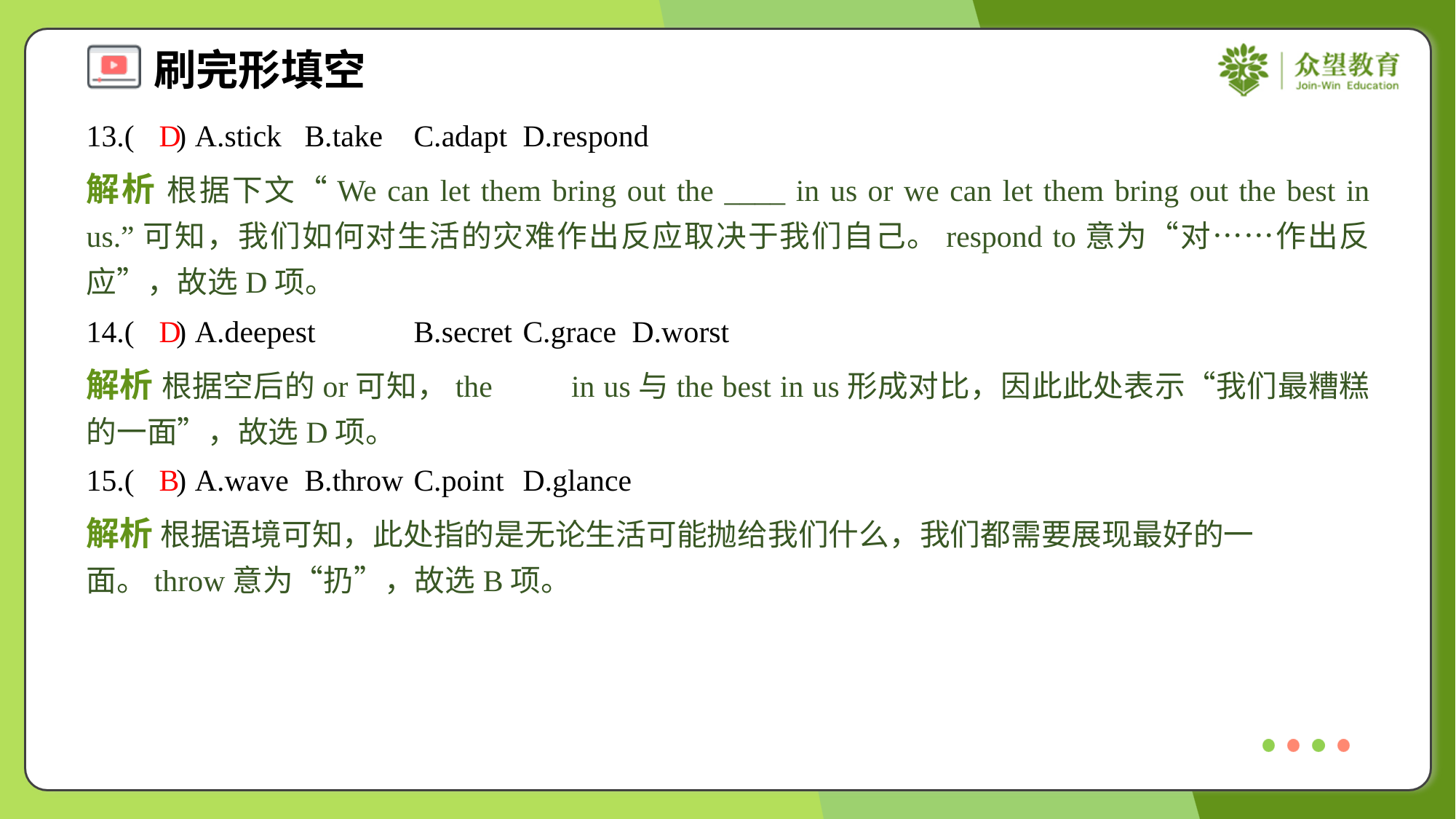

13.(     ) A.stick	B.take	C.adapt	D.respond
D
解析 根据下文“We can let them bring out the ____ in us or we can let them bring out the best in us.”可知，我们如何对生活的灾难作出反应取决于我们自己。respond to意为“对……作出反应”，故选D项。
14.(     ) A.deepest	B.secret	C.grace	D.worst
D
解析 根据空后的or可知，the         in us与the best in us形成对比，因此此处表示“我们最糟糕的一面”，故选D项。
15.(     ) A.wave	B.throw	C.point	D.glance
B
解析 根据语境可知，此处指的是无论生活可能抛给我们什么，我们都需要展现最好的一面。throw意为“扔”，故选B项。